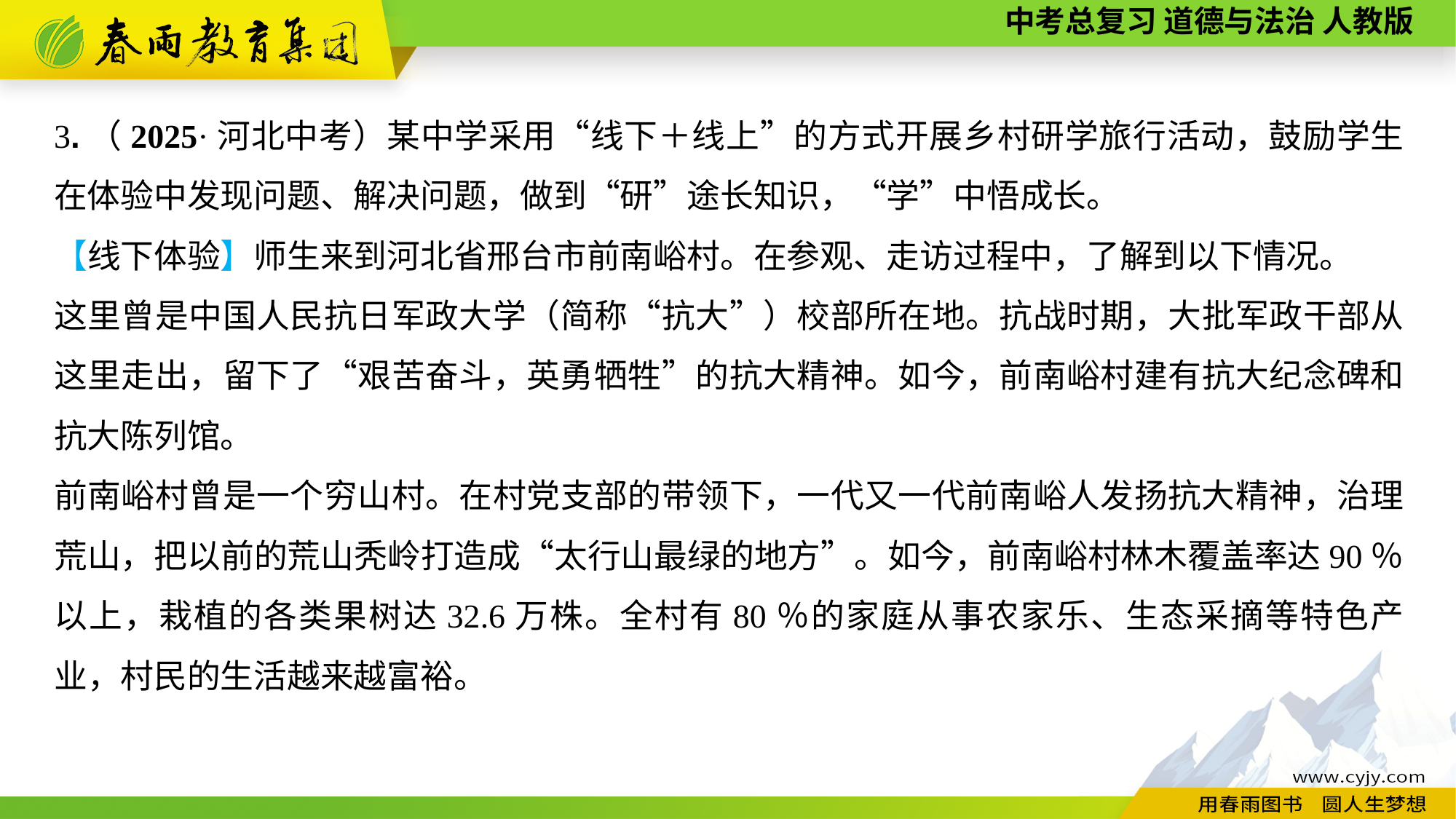

3.（2025·河北中考）某中学采用“线下＋线上”的方式开展乡村研学旅行活动，鼓励学生在体验中发现问题、解决问题，做到“研”途长知识，“学”中悟成长。
【线下体验】师生来到河北省邢台市前南峪村。在参观、走访过程中，了解到以下情况。
这里曾是中国人民抗日军政大学（简称“抗大”）校部所在地。抗战时期，大批军政干部从这里走出，留下了“艰苦奋斗，英勇牺牲”的抗大精神。如今，前南峪村建有抗大纪念碑和抗大陈列馆。
前南峪村曾是一个穷山村。在村党支部的带领下，一代又一代前南峪人发扬抗大精神，治理荒山，把以前的荒山秃岭打造成“太行山最绿的地方”。如今，前南峪村林木覆盖率达90％以上，栽植的各类果树达32.6万株。全村有80％的家庭从事农家乐、生态采摘等特色产业，村民的生活越来越富裕。